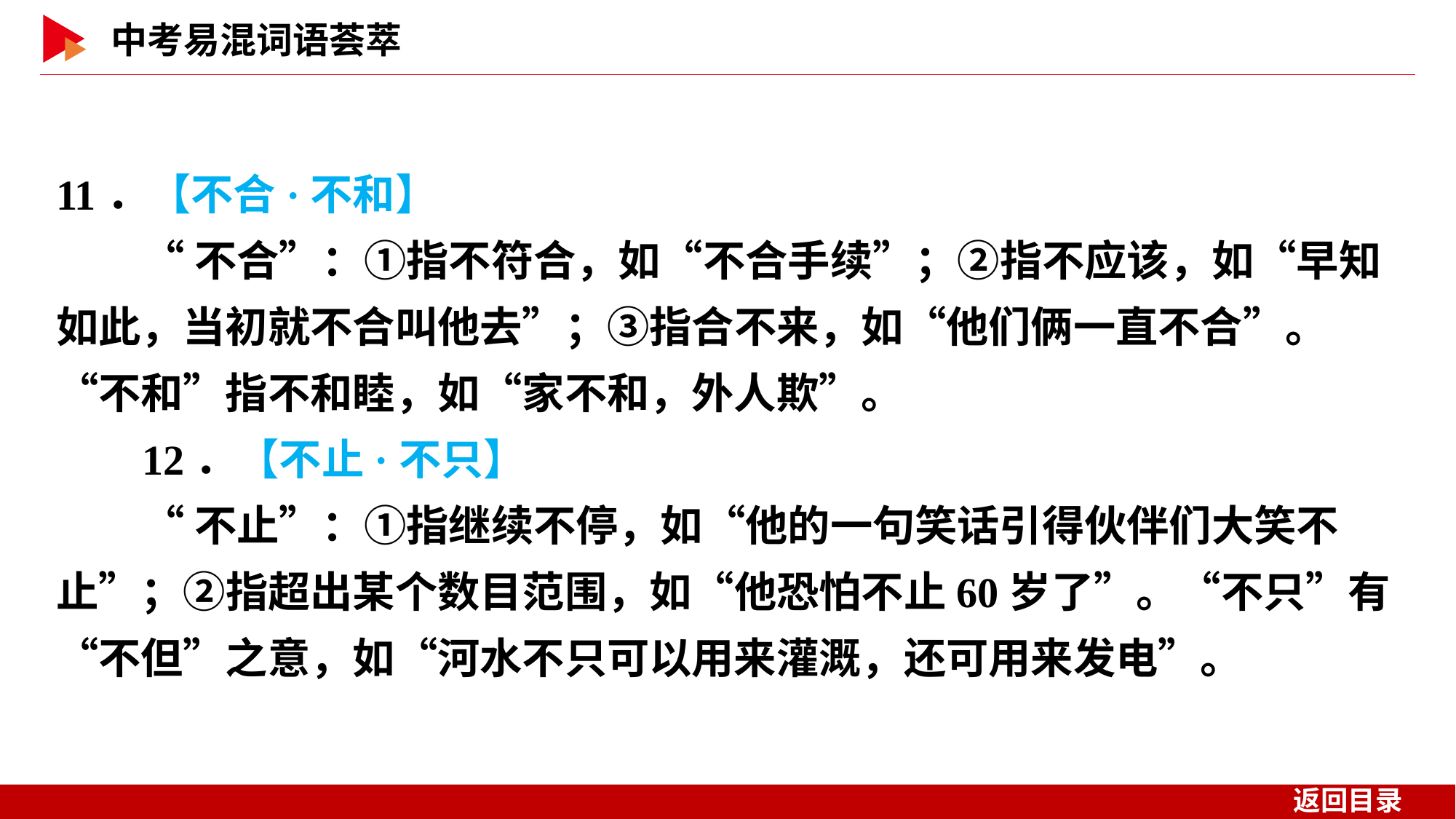

11．【不合·不和】
“不合”：①指不符合，如“不合手续”；②指不应该，如“早知如此，当初就不合叫他去”；③指合不来，如“他们俩一直不合”。“不和”指不和睦，如“家不和，外人欺”。
12．【不止·不只】
“不止”：①指继续不停，如“他的一句笑话引得伙伴们大笑不止”；②指超出某个数目范围，如“他恐怕不止60岁了”。“不只”有“不但”之意，如“河水不只可以用来灌溉，还可用来发电”。